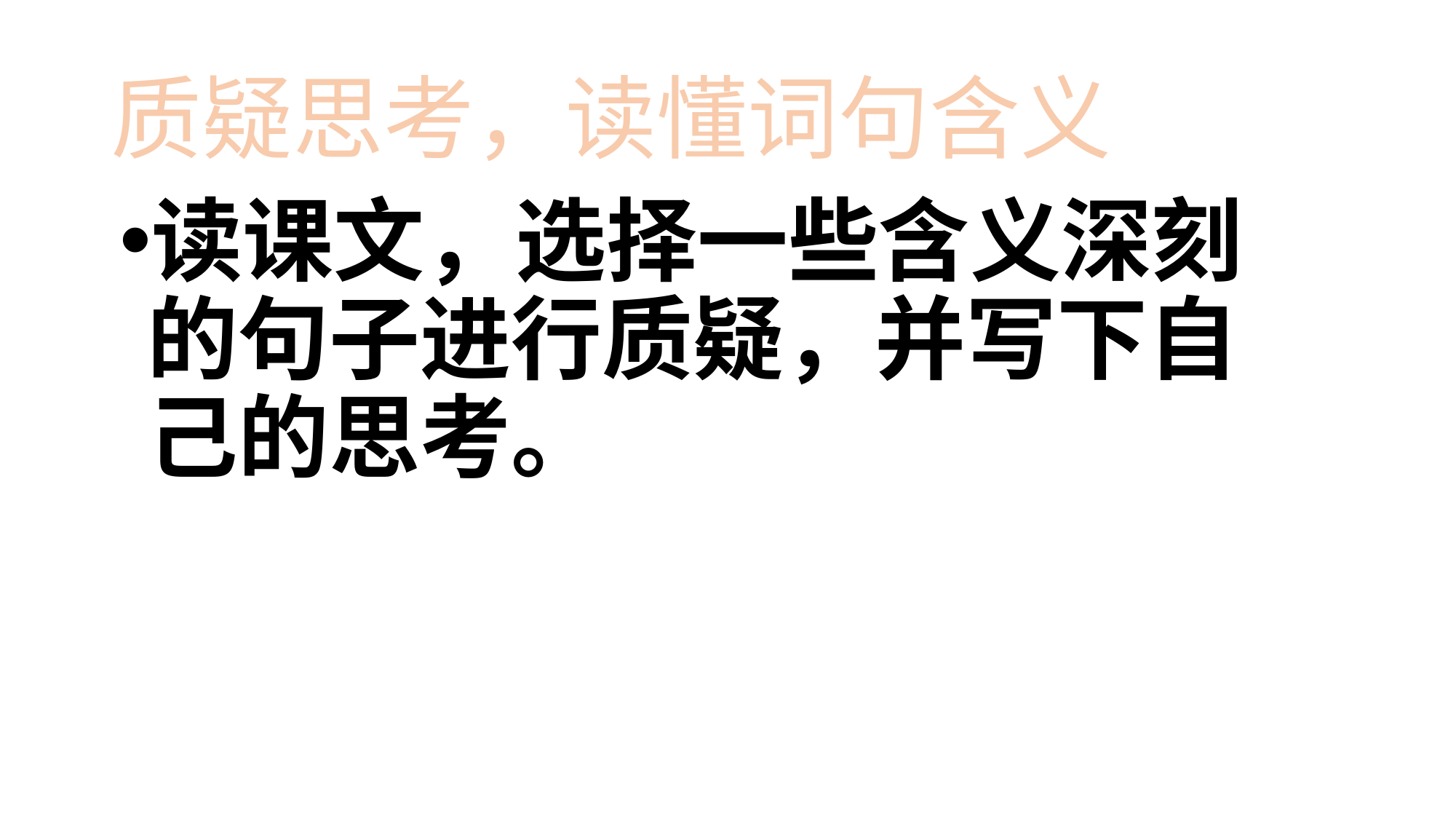

# 质疑思考，读懂词句含义
读课文，选择一些含义深刻的句子进行质疑，并写下自己的思考。